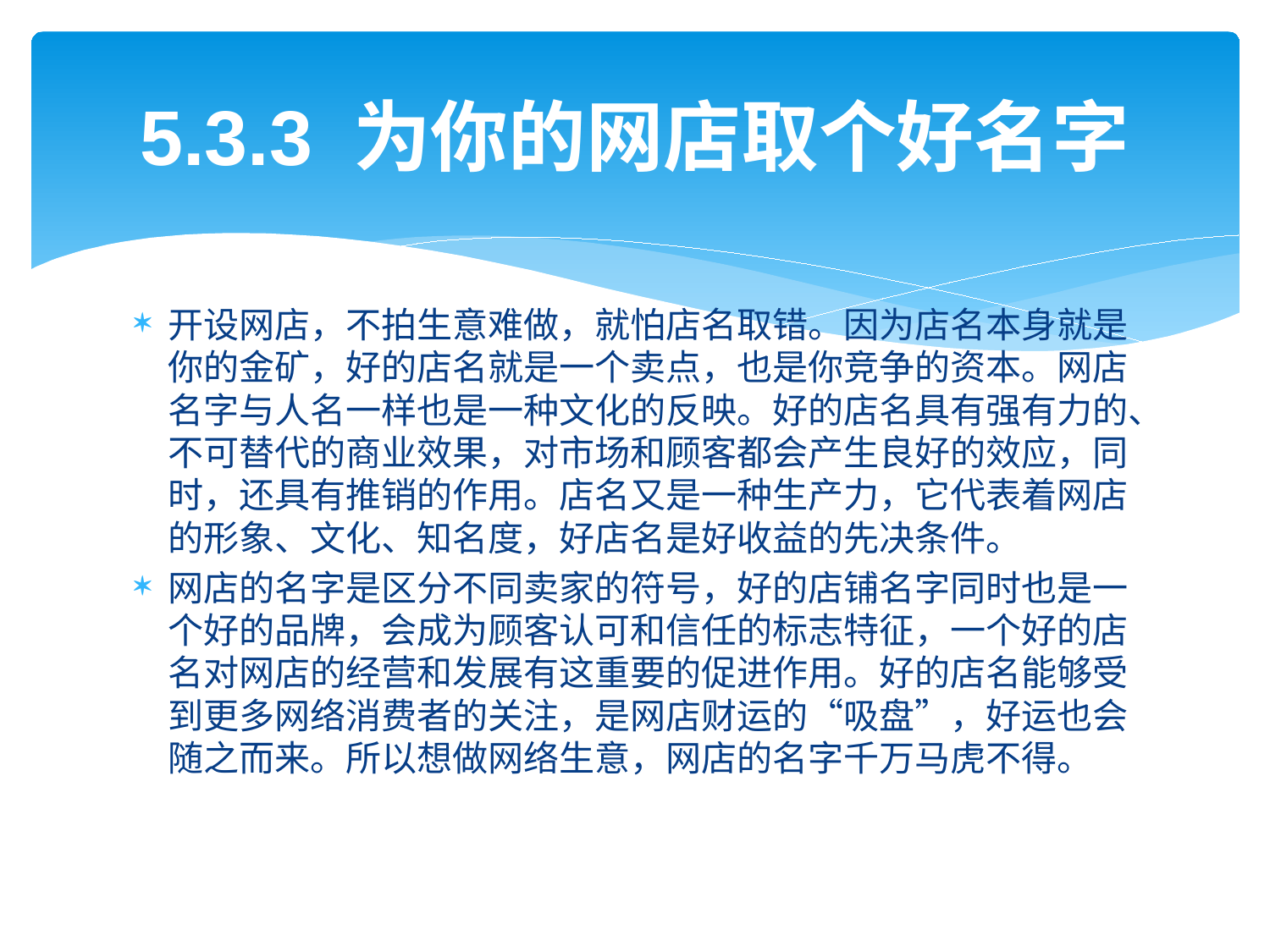

# 5.3.3 为你的网店取个好名字
开设网店，不拍生意难做，就怕店名取错。因为店名本身就是你的金矿，好的店名就是一个卖点，也是你竞争的资本。网店名字与人名一样也是一种文化的反映。好的店名具有强有力的、不可替代的商业效果，对市场和顾客都会产生良好的效应，同时，还具有推销的作用。店名又是一种生产力，它代表着网店的形象、文化、知名度，好店名是好收益的先决条件。
网店的名字是区分不同卖家的符号，好的店铺名字同时也是一个好的品牌，会成为顾客认可和信任的标志特征，一个好的店名对网店的经营和发展有这重要的促进作用。好的店名能够受到更多网络消费者的关注，是网店财运的“吸盘”，好运也会随之而来。所以想做网络生意，网店的名字千万马虎不得。